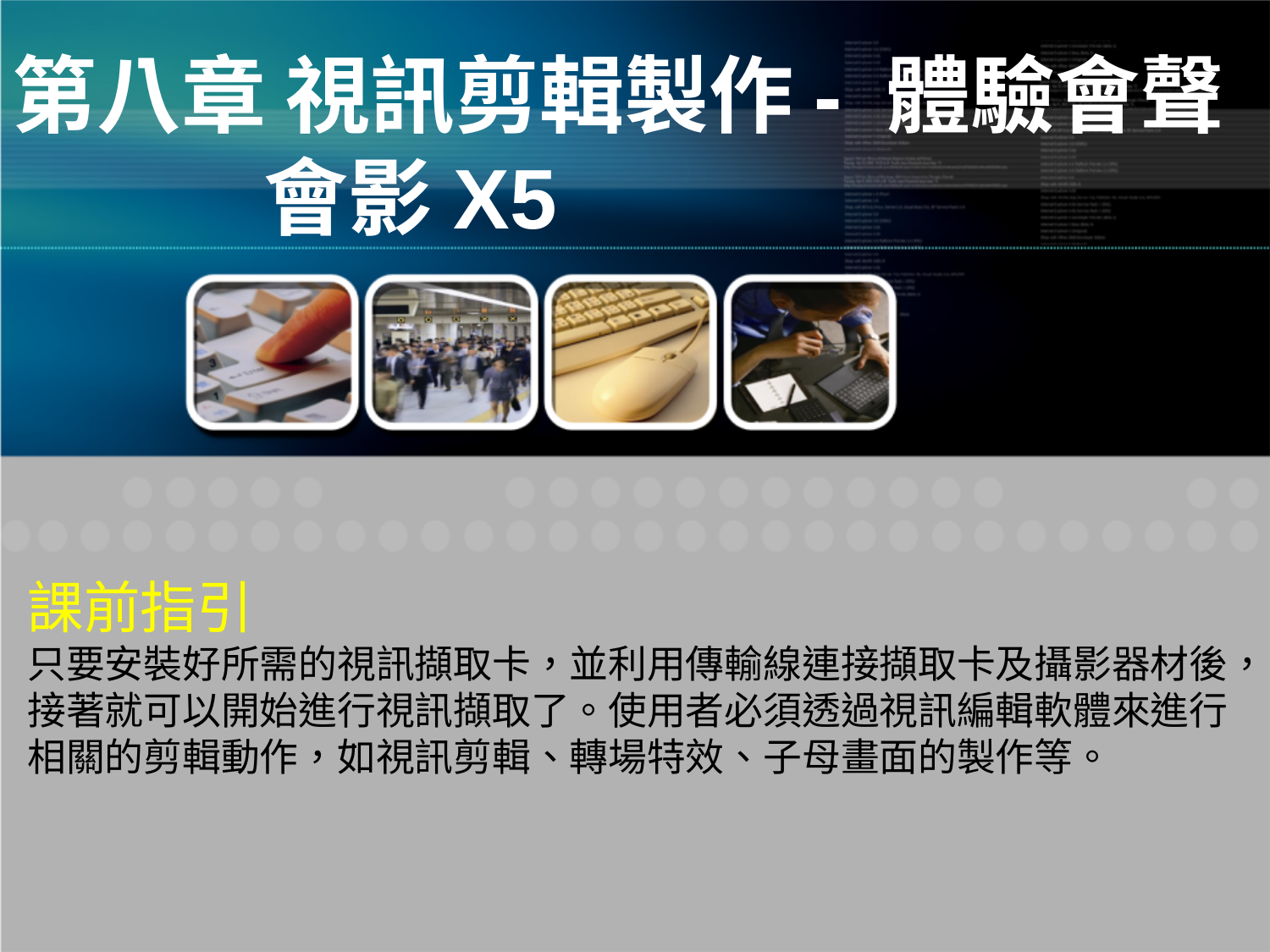

第八章 視訊剪輯製作- 體驗會聲
            會影X5
課前指引
只要安裝好所需的視訊擷取卡，並利用傳輸線連接擷取卡及攝影器材後，接著就可以開始進行視訊擷取了。使用者必須透過視訊編輯軟體來進行相關的剪輯動作，如視訊剪輯、轉場特效、子母畫面的製作等。